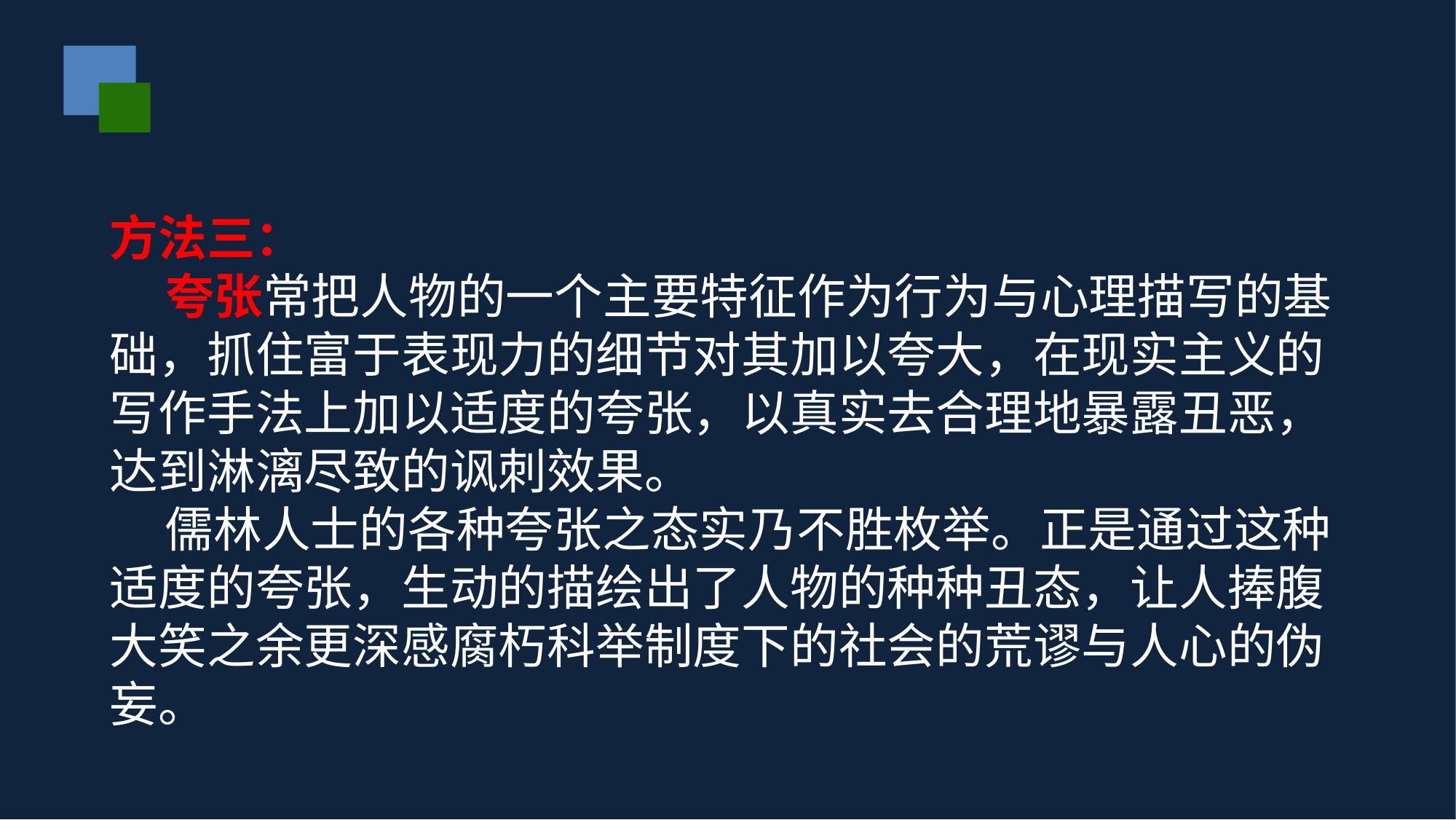

#

方法三：
    夸张常把人物的一个主要特征作为行为与心理描写的基础，抓住富于表现力的细节对其加以夸大，在现实主义的写作手法上加以适度的夸张，以真实去合理地暴露丑恶，达到淋漓尽致的讽刺效果。
    儒林人士的各种夸张之态实乃不胜枚举。正是通过这种适度的夸张，生动的描绘出了人物的种种丑态，让人捧腹大笑之余更深感腐朽科举制度下的社会的荒谬与人心的伪妄。